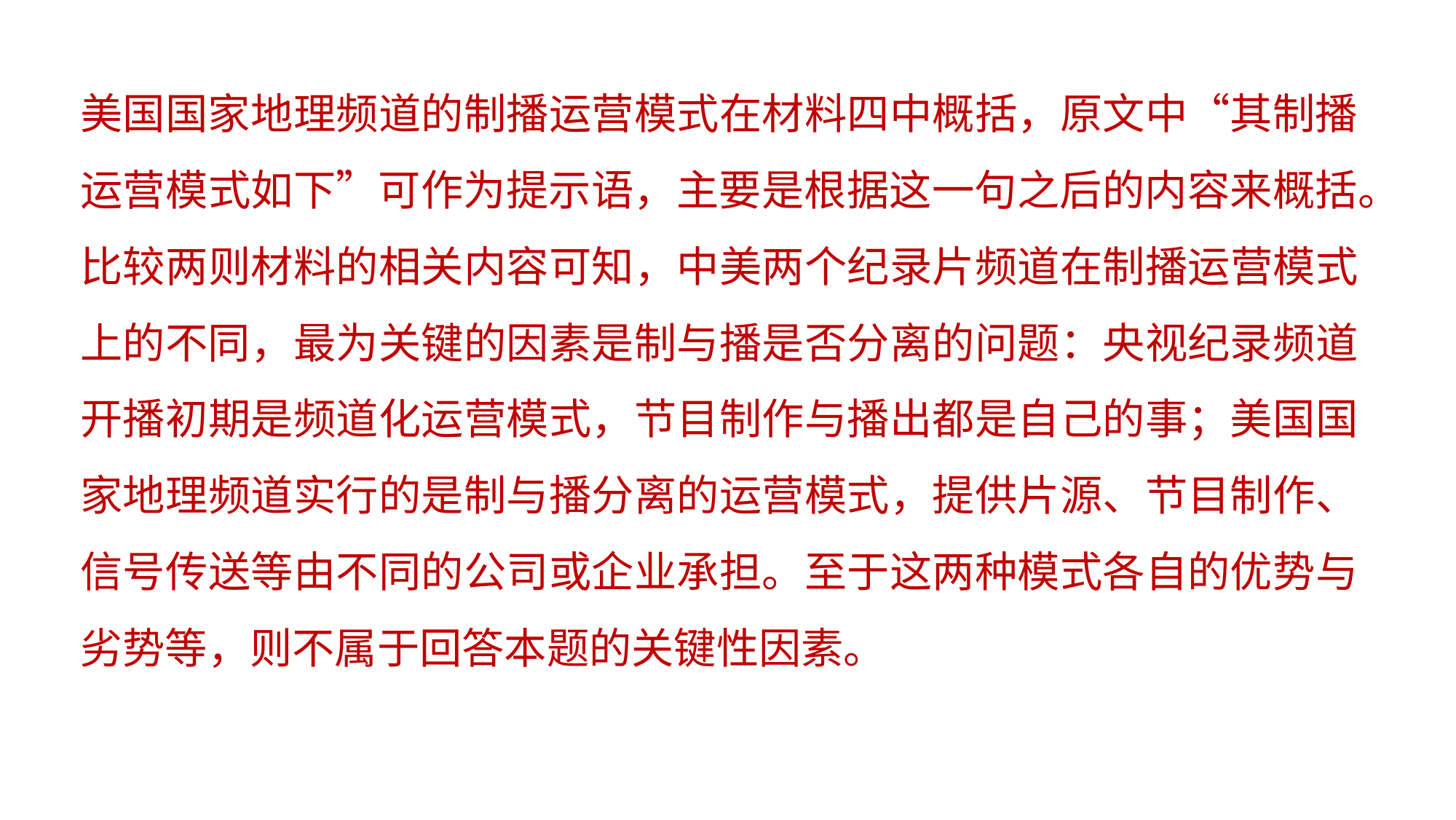

美国国家地理频道的制播运营模式在材料四中概括，原文中“其制播运营模式如下”可作为提示语，主要是根据这一句之后的内容来概括。比较两则材料的相关内容可知，中美两个纪录片频道在制播运营模式上的不同，最为关键的因素是制与播是否分离的问题：央视纪录频道开播初期是频道化运营模式，节目制作与播出都是自己的事；美国国家地理频道实行的是制与播分离的运营模式，提供片源、节目制作、信号传送等由不同的公司或企业承担。至于这两种模式各自的优势与劣势等，则不属于回答本题的关键性因素。